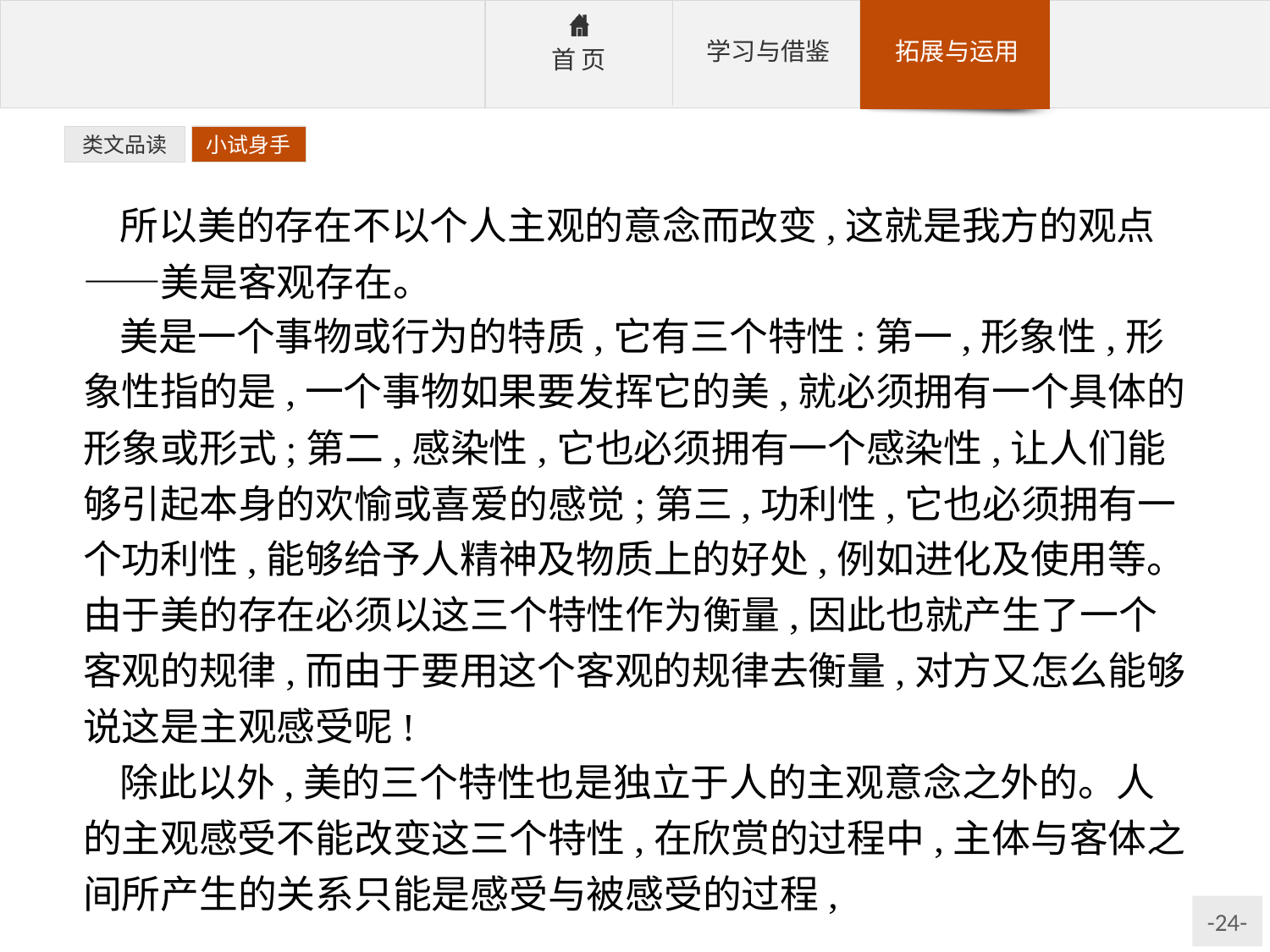

类文品读
小试身手
所以美的存在不以个人主观的意念而改变,这就是我方的观点——美是客观存在。
美是一个事物或行为的特质,它有三个特性:第一,形象性,形象性指的是,一个事物如果要发挥它的美,就必须拥有一个具体的形象或形式;第二,感染性,它也必须拥有一个感染性,让人们能够引起本身的欢愉或喜爱的感觉;第三,功利性,它也必须拥有一个功利性,能够给予人精神及物质上的好处,例如进化及使用等。由于美的存在必须以这三个特性作为衡量,因此也就产生了一个客观的规律,而由于要用这个客观的规律去衡量,对方又怎么能够说这是主观感受呢!
除此以外,美的三个特性也是独立于人的主观意念之外的。人的主观感受不能改变这三个特性,在欣赏的过程中,主体与客体之间所产生的关系只能是感受与被感受的过程,